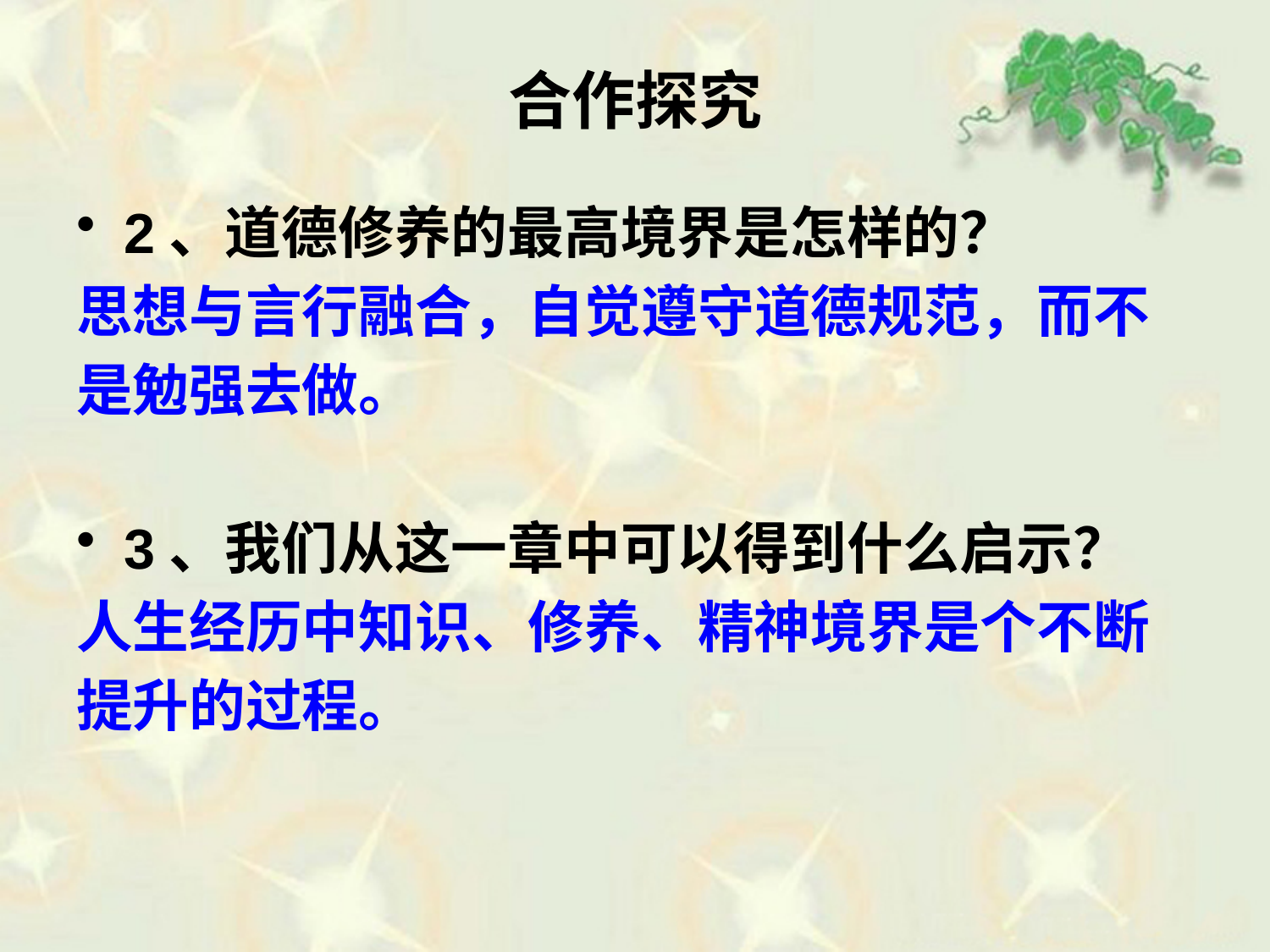

# 合作探究
2、道德修养的最高境界是怎样的？
思想与言行融合，自觉遵守道德规范，而不
是勉强去做。

3、我们从这一章中可以得到什么启示？
人生经历中知识、修养、精神境界是个不断
提升的过程。